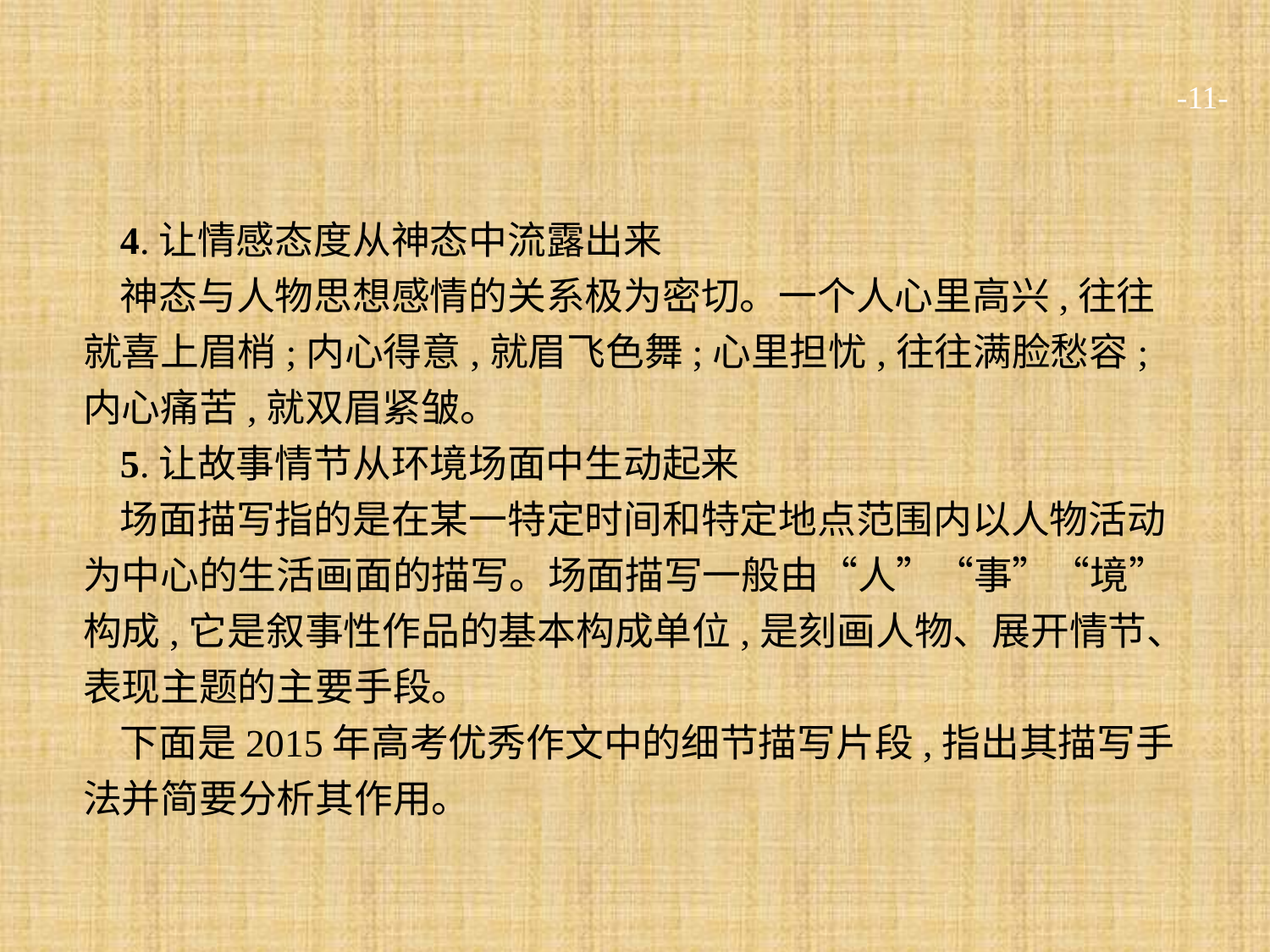

-11-
4.让情感态度从神态中流露出来
神态与人物思想感情的关系极为密切。一个人心里高兴,往往就喜上眉梢;内心得意,就眉飞色舞;心里担忧,往往满脸愁容;内心痛苦,就双眉紧皱。
5.让故事情节从环境场面中生动起来
场面描写指的是在某一特定时间和特定地点范围内以人物活动为中心的生活画面的描写。场面描写一般由“人”“事”“境”构成,它是叙事性作品的基本构成单位,是刻画人物、展开情节、表现主题的主要手段。
下面是2015年高考优秀作文中的细节描写片段,指出其描写手法并简要分析其作用。